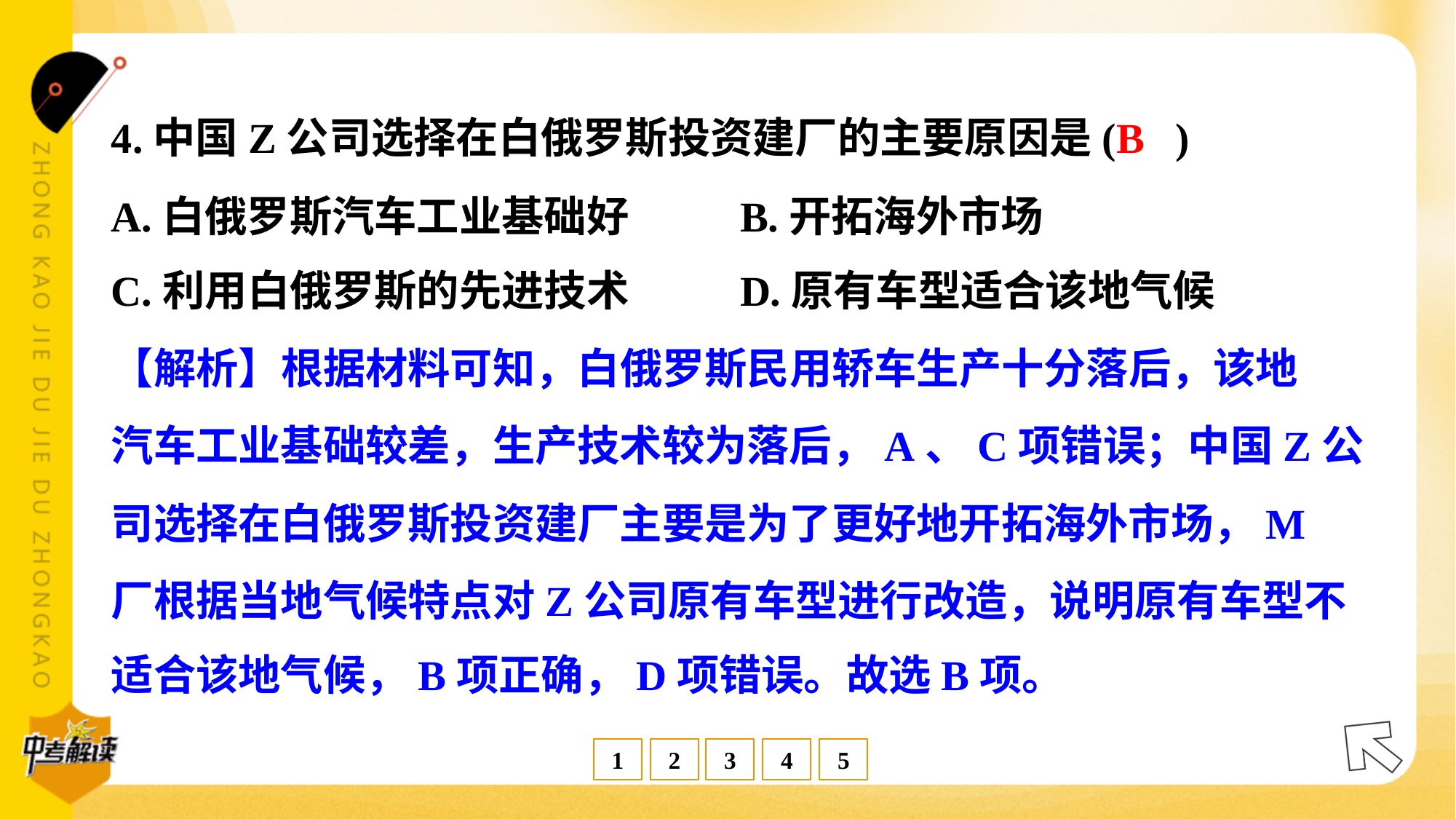

B
4.中国Z公司选择在白俄罗斯投资建厂的主要原因是(     )
A.白俄罗斯汽车工业基础好	B.开拓海外市场
C.利用白俄罗斯的先进技术	D.原有车型适合该地气候
【解析】根据材料可知，白俄罗斯民用轿车生产十分落后，该地
汽车工业基础较差，生产技术较为落后，A、C项错误；中国Z公
司选择在白俄罗斯投资建厂主要是为了更好地开拓海外市场，M
厂根据当地气候特点对Z公司原有车型进行改造，说明原有车型不
适合该地气候，B项正确，D项错误。故选B项。